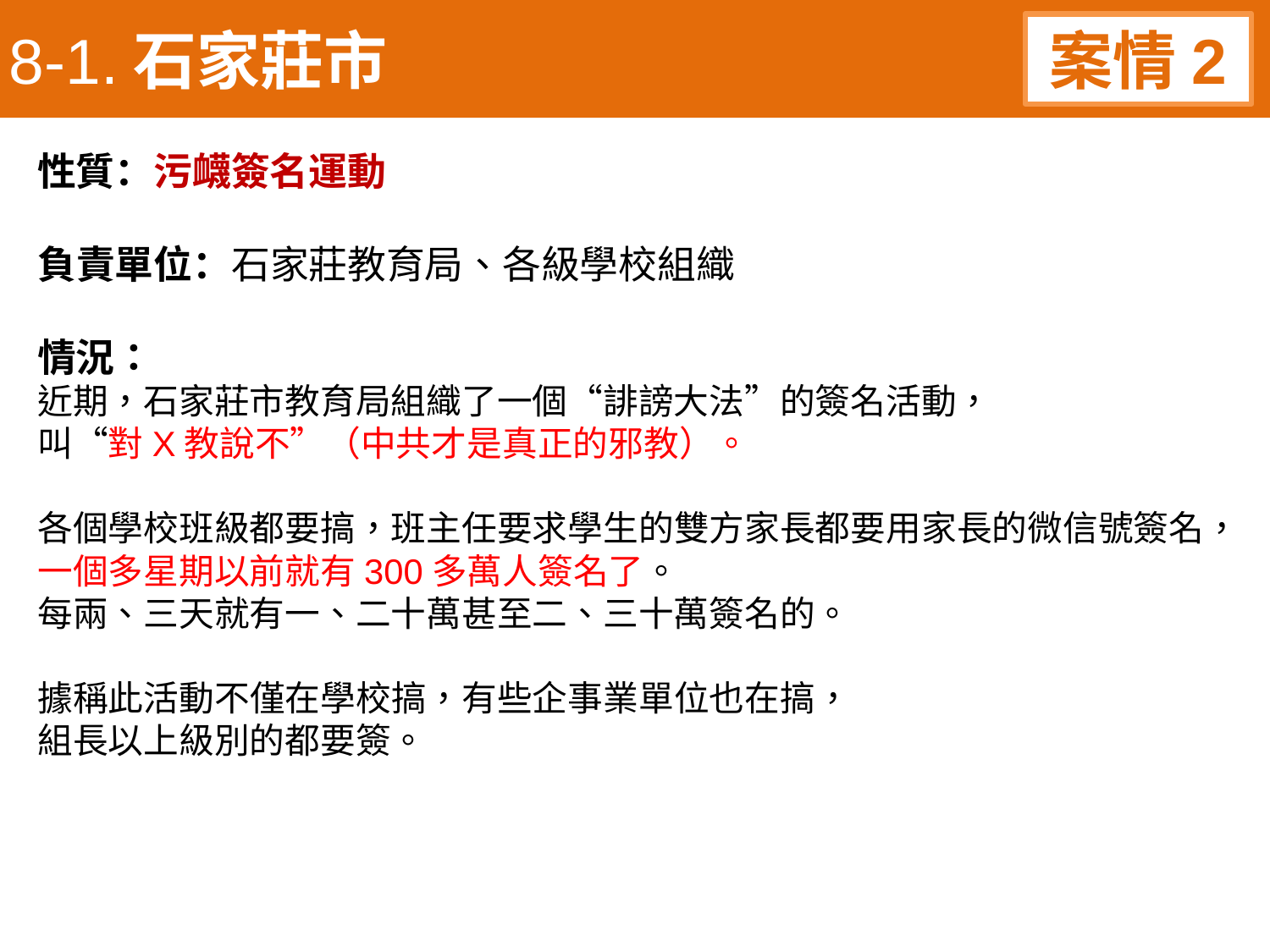

8-1.石家莊市
案情2

性質：污衊簽名運動

負責單位：石家莊教育局、各級學校組織

情況：
近期，石家莊市教育局組織了一個“誹謗大法”的簽名活動，
叫“對X教說不”（中共才是真正的邪教）。

各個學校班級都要搞，班主任要求學生的雙方家長都要用家長的微信號簽名，
一個多星期以前就有300多萬人簽名了。
每兩、三天就有一、二十萬甚至二、三十萬簽名的。

據稱此活動不僅在學校搞，有些企事業單位也在搞，
組長以上級別的都要簽。